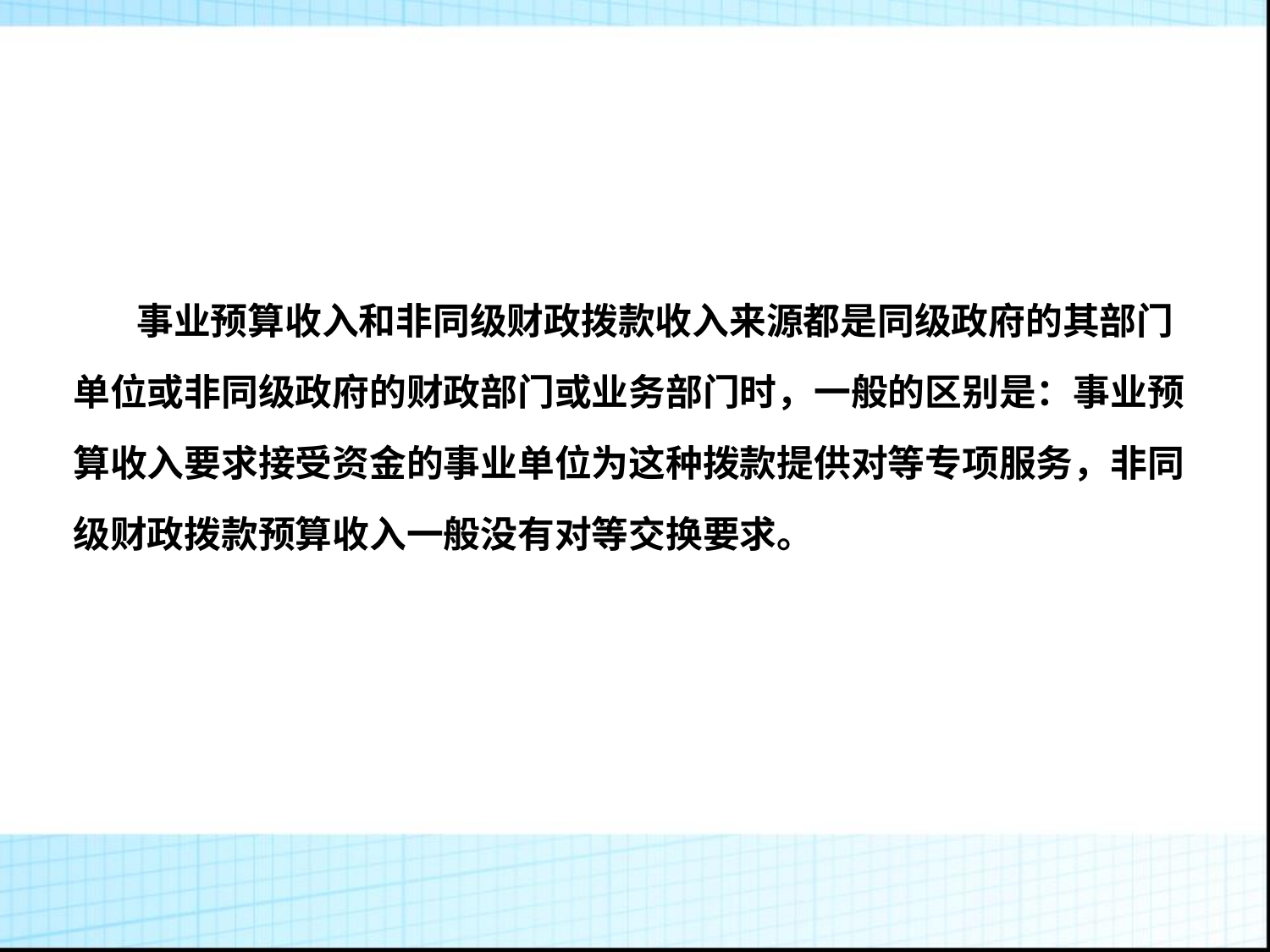

事业预算收入和非同级财政拨款收入来源都是同级政府的其部门单位或非同级政府的财政部门或业务部门时，一般的区别是：事业预算收入要求接受资金的事业单位为这种拨款提供对等专项服务，非同级财政拨款预算收入一般没有对等交换要求。